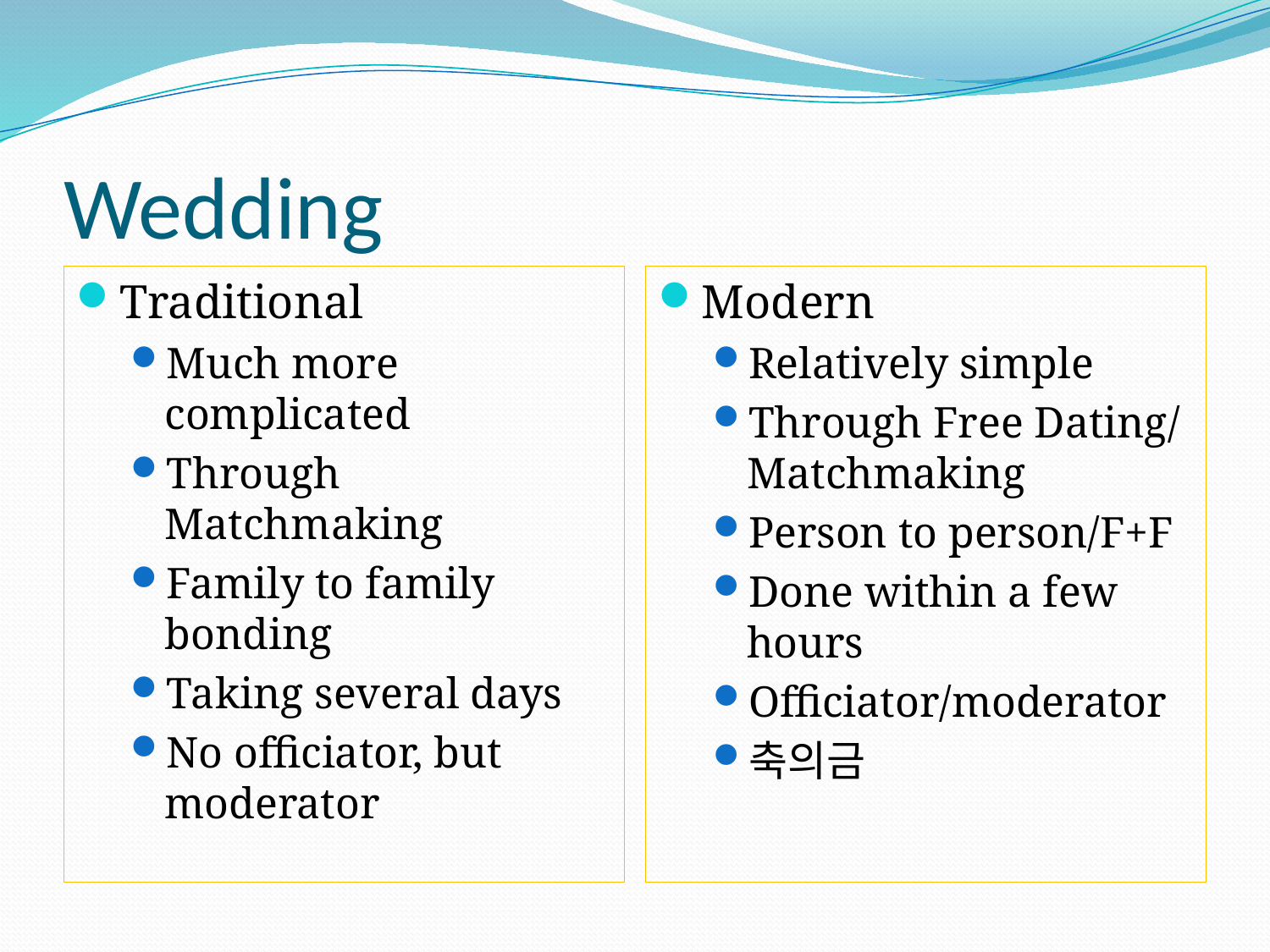

# Wedding
Traditional
Much more complicated
Through Matchmaking
Family to family bonding
Taking several days
No officiator, but moderator
Modern
Relatively simple
Through Free Dating/ Matchmaking
Person to person/F+F
Done within a few hours
Officiator/moderator
축의금